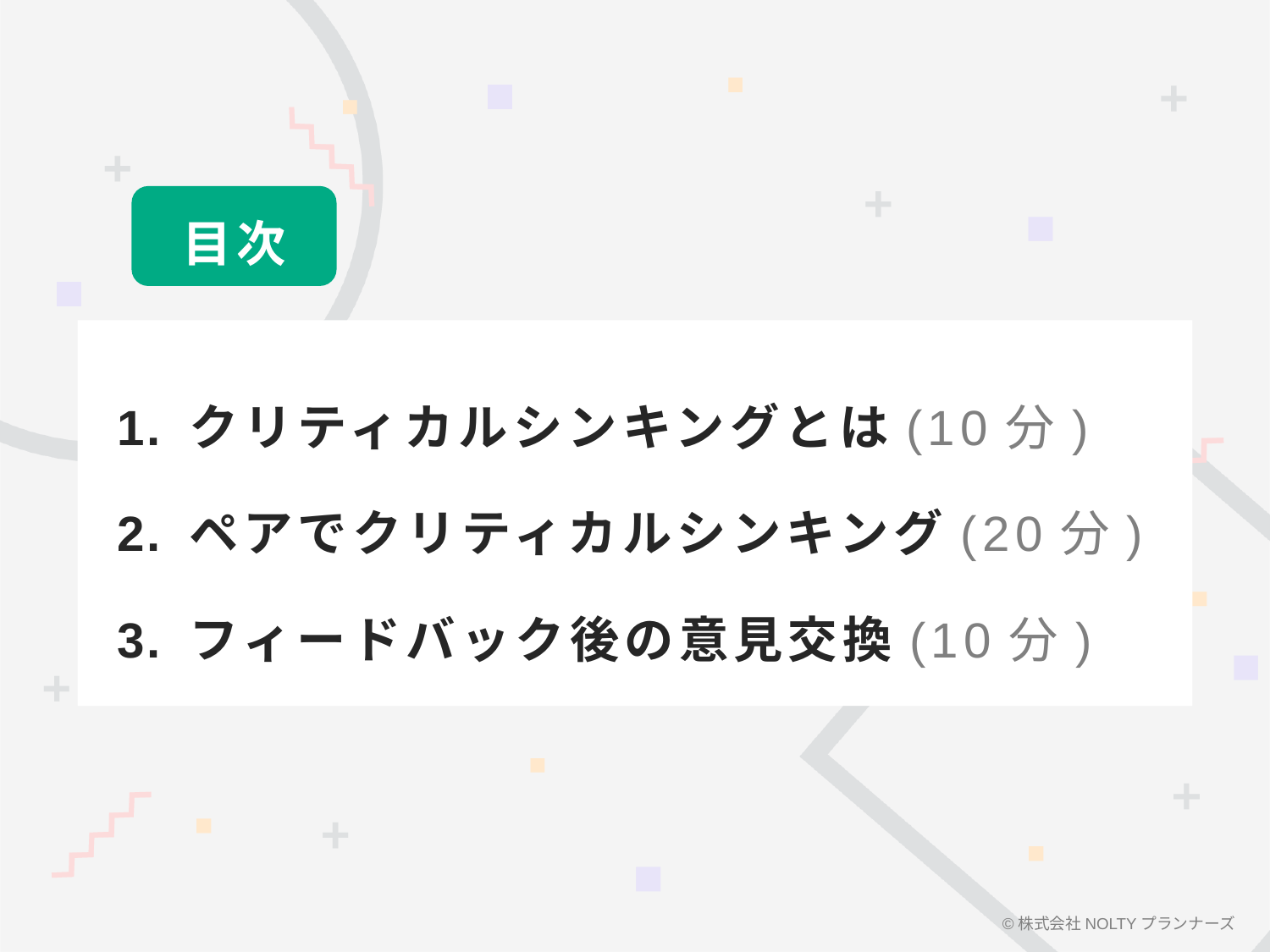

目次

クリティカルシンキングとは(10分)
ペアでクリティカルシンキング(20分)
フィードバック後の意見交換(10分)